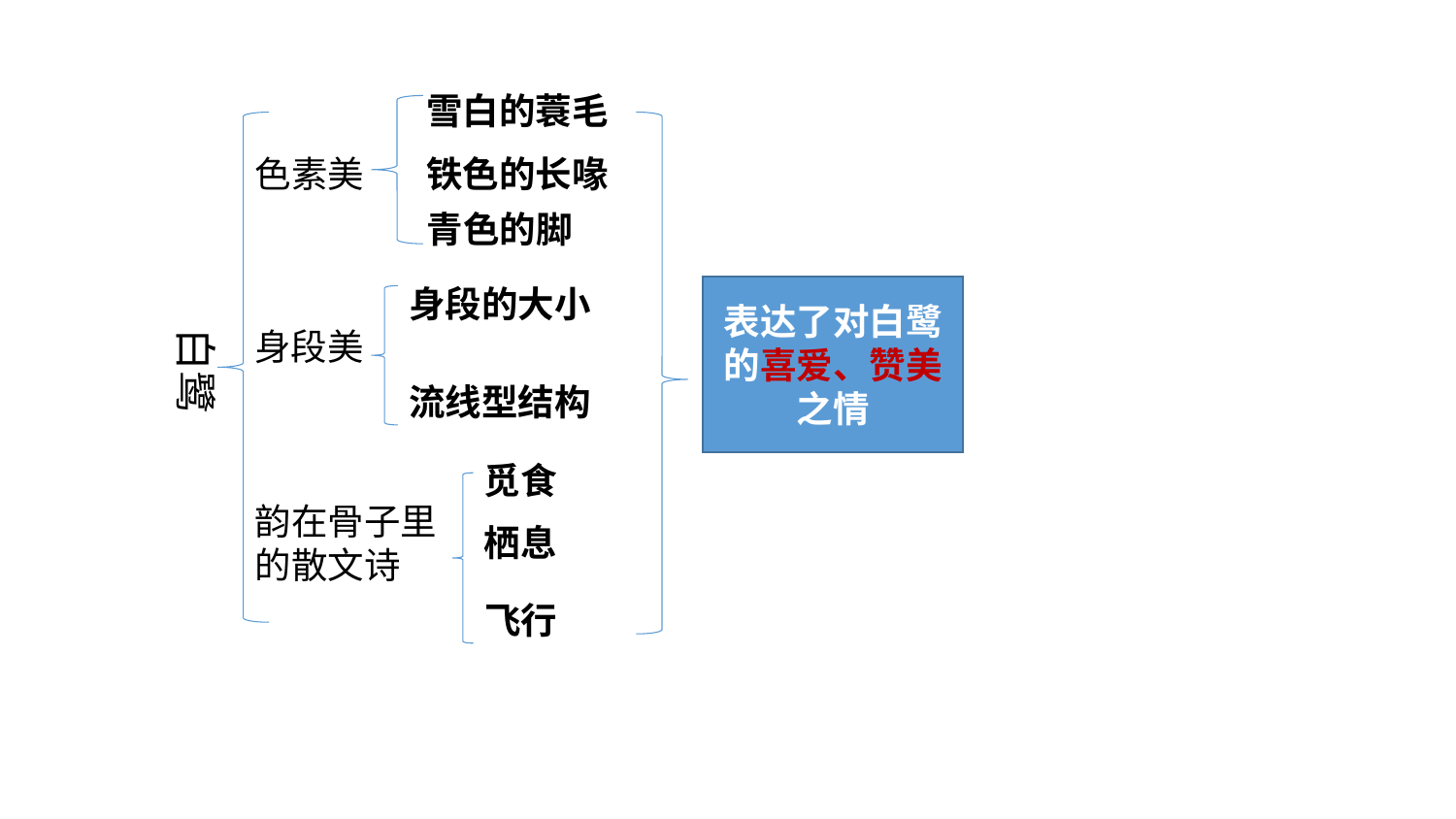

雪白的蓑毛

色素美
铁色的长喙
青色的脚

          白鹭
身段的大小
表达了对白鹭的喜爱、赞美之情

身段美
流线型结构
觅食

韵在骨子里的散文诗
栖息
飞行